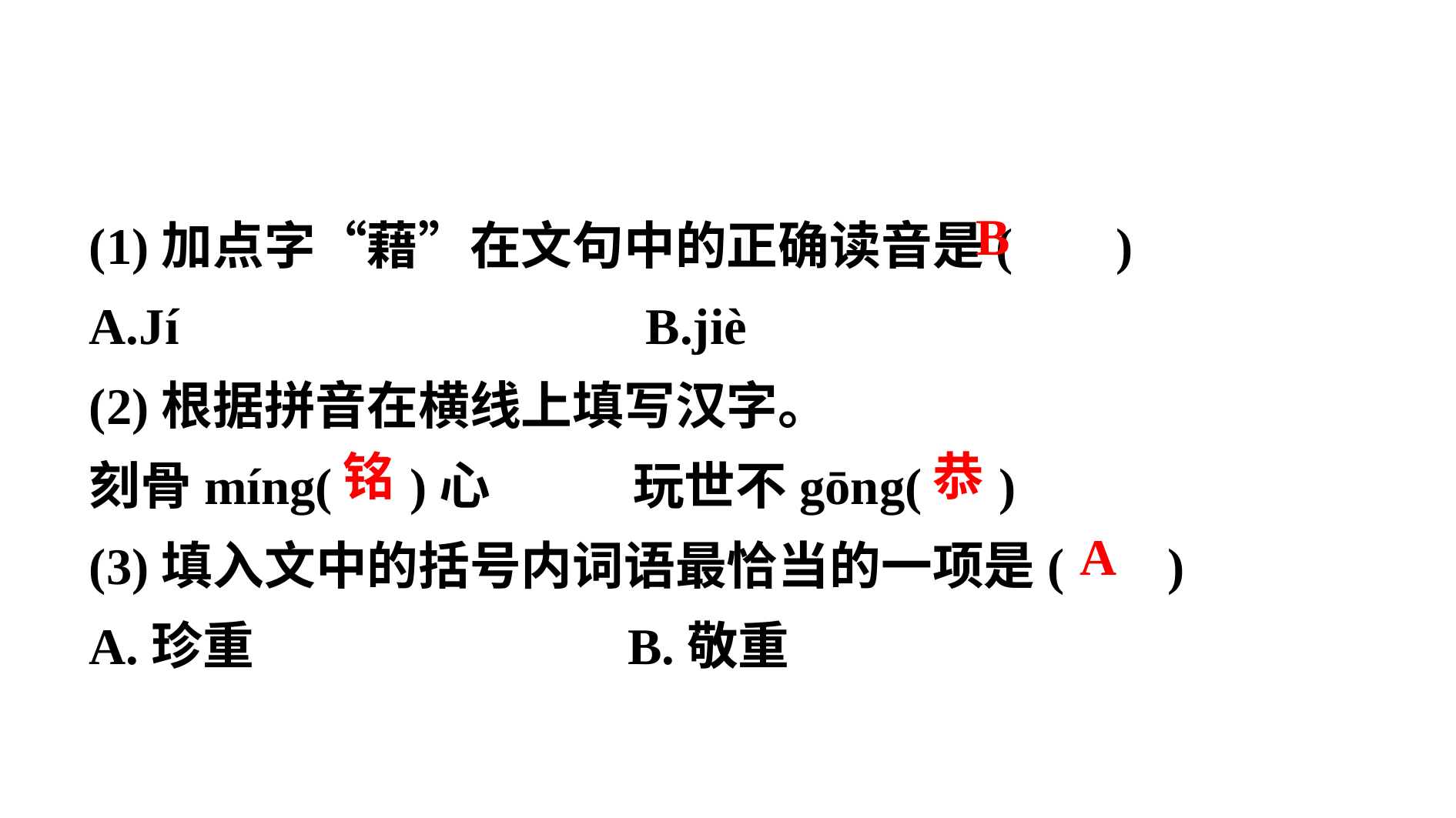

(1)加点字“藉”在文句中的正确读音是(        )
A.Jí                             	 B.jiè
(2)根据拼音在横线上填写汉字。
刻骨míng(      )心　	玩世不gōng(      )
(3)填入文中的括号内词语最恰当的一项是(        )
A.珍重	                            B.敬重
   B
 铭
 恭
   A